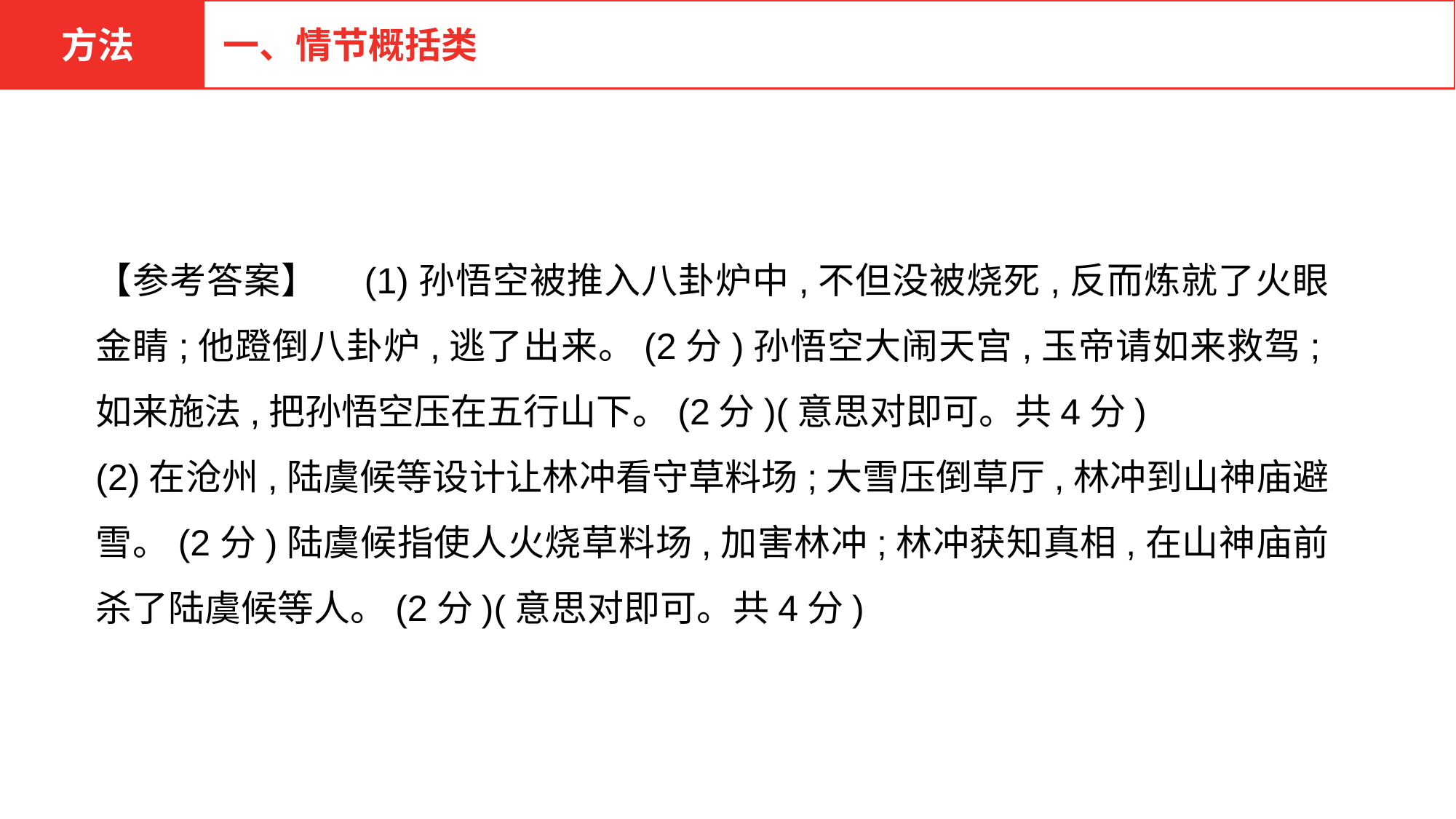

方法
一、情节概括类
【参考答案】　(1)孙悟空被推入八卦炉中,不但没被烧死,反而炼就了火眼金睛;他蹬倒八卦炉,逃了出来。(2分)孙悟空大闹天宫,玉帝请如来救驾;如来施法,把孙悟空压在五行山下。(2分)(意思对即可。共4分)
(2)在沧州,陆虞候等设计让林冲看守草料场;大雪压倒草厅,林冲到山神庙避雪。(2分)陆虞候指使人火烧草料场,加害林冲;林冲获知真相,在山神庙前杀了陆虞候等人。(2分)(意思对即可。共4分)